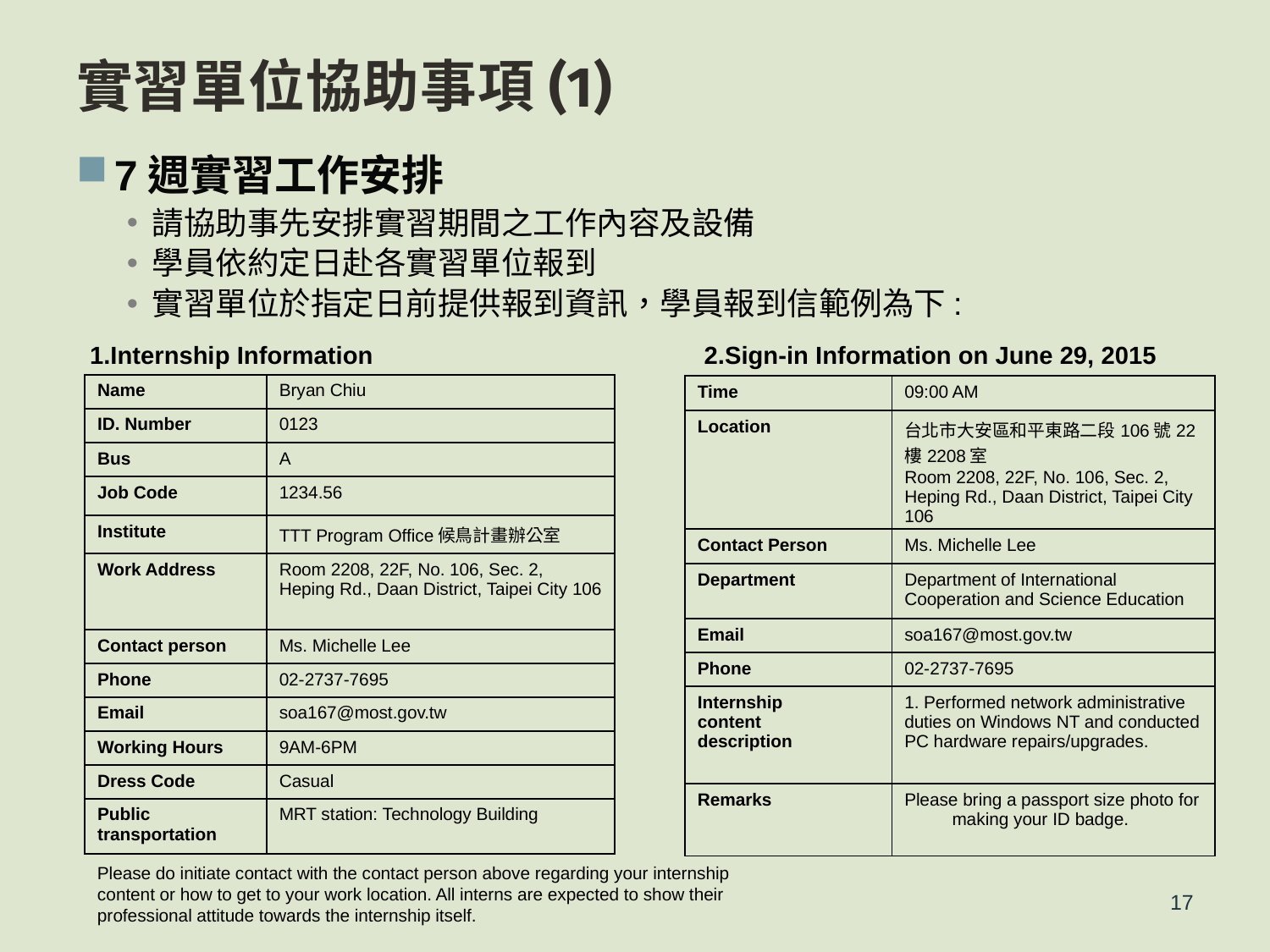

# 實習單位協助事項(1)
7週實習工作安排
請協助事先安排實習期間之工作內容及設備
學員依約定日赴各實習單位報到
實習單位於指定日前提供報到資訊，學員報到信範例為下:

1.Internship Information
2.Sign-in Information on June 29, 2015
| Name | Bryan Chiu |
| --- | --- |
| ID. Number | 0123 |
| Bus | A |
| Job Code | 1234.56 |
| Institute | TTT Program Office候鳥計畫辦公室 |
| Work Address | Room 2208, 22F, No. 106, Sec. 2, Heping Rd., Daan District, Taipei City 106 |
| Contact person | Ms. Michelle Lee |
| Phone | 02-2737-7695 |
| Email | soa167@most.gov.tw |
| Working Hours | 9AM-6PM |
| Dress Code | Casual |
| Public transportation | MRT station: Technology Building |
| Time | 09:00 AM |
| --- | --- |
| Location | 台北市大安區和平東路二段106號22樓2208室 Room 2208, 22F, No. 106, Sec. 2, Heping Rd., Daan District, Taipei City 106 |
| Contact Person | Ms. Michelle Lee |
| Department | Department of International Cooperation and Science Education |
| Email | soa167@most.gov.tw |
| Phone | 02-2737-7695 |
| Internship content description | 1. Performed network administrative duties on Windows NT and conducted PC hardware repairs/upgrades. |
| Remarks | Please bring a passport size photo for making your ID badge. |
Please do initiate contact with the contact person above regarding your internship content or how to get to your work location. All interns are expected to show their professional attitude towards the internship itself.
17